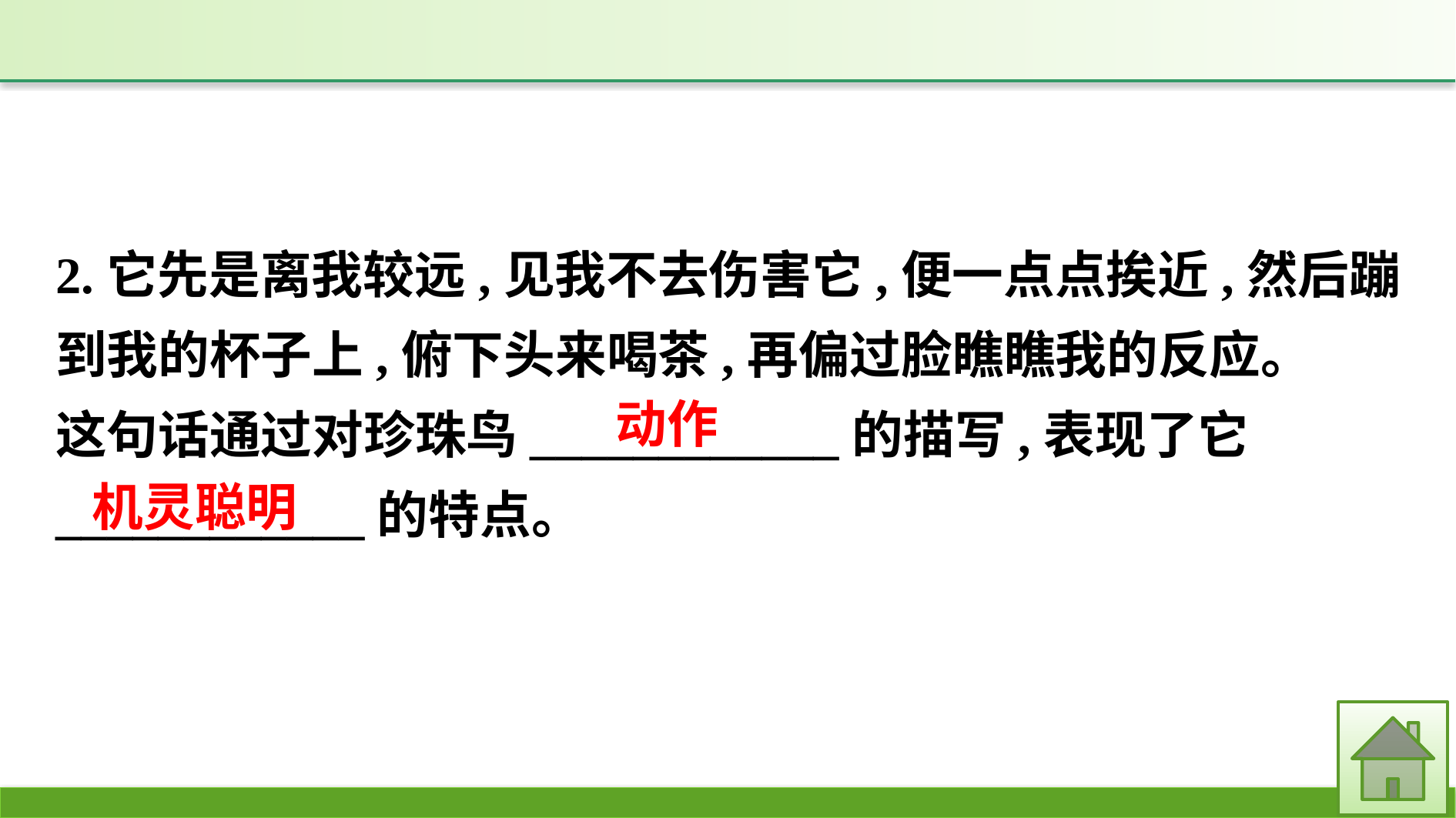

2.它先是离我较远,见我不去伤害它,便一点点挨近,然后蹦到我的杯子上,俯下头来喝茶,再偏过脸瞧瞧我的反应。
这句话通过对珍珠鸟____________的描写,表现了它____________的特点。
动作
机灵聪明